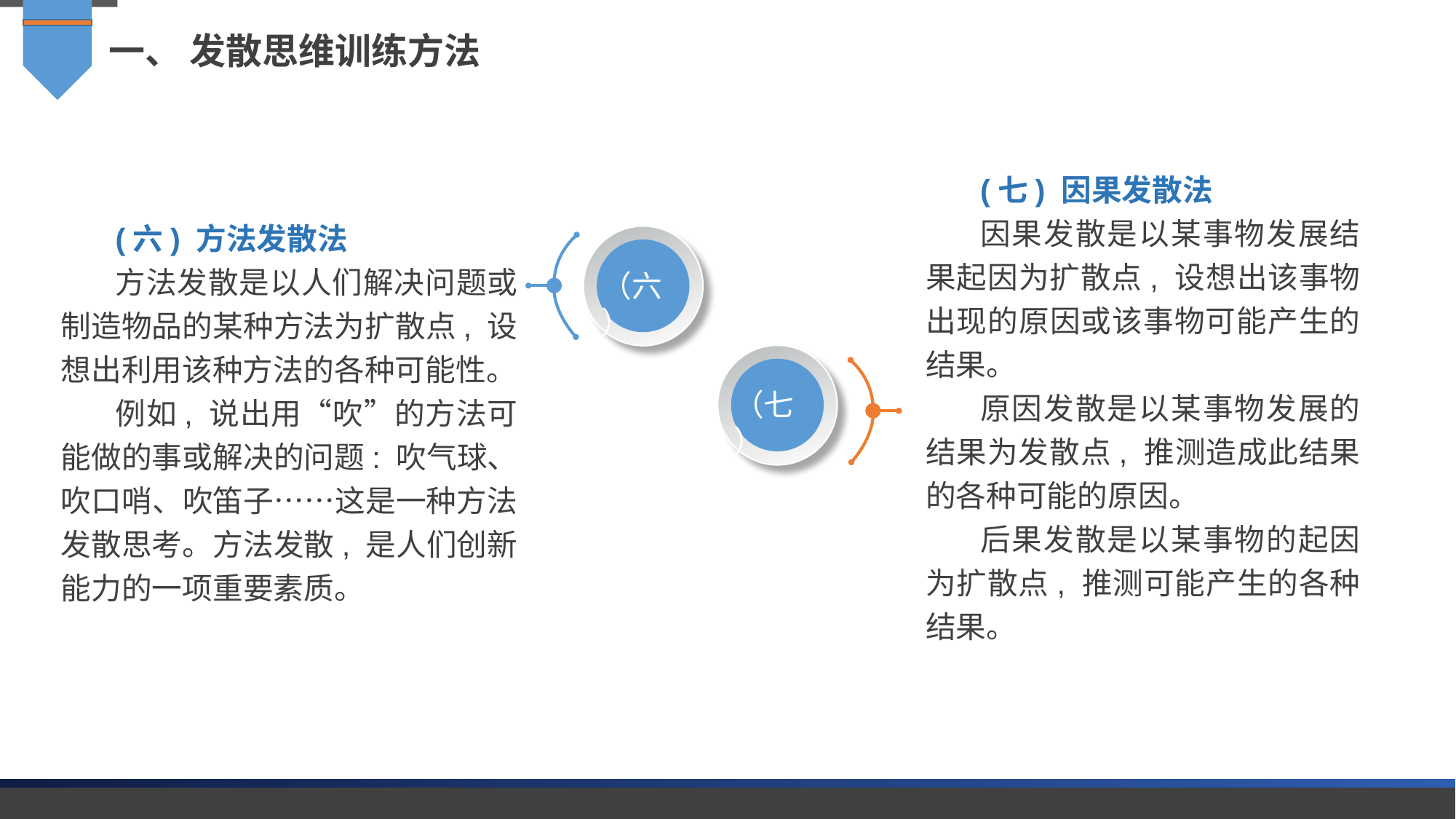

一、 发散思维训练方法
(七) 因果发散法
因果发散是以某事物发展结果起因为扩散点, 设想出该事物出现的原因或该事物可能产生的结果。
原因发散是以某事物发展的结果为发散点, 推测造成此结果的各种可能的原因。
后果发散是以某事物的起因为扩散点, 推测可能产生的各种结果。
(六) 方法发散法
方法发散是以人们解决问题或制造物品的某种方法为扩散点, 设想出利用该种方法的各种可能性。
例如, 说出用“吹”的方法可能做的事或解决的问题: 吹气球、吹口哨、吹笛子……这是一种方法发散思考。方法发散, 是人们创新能力的一项重要素质。

（六）

（七）